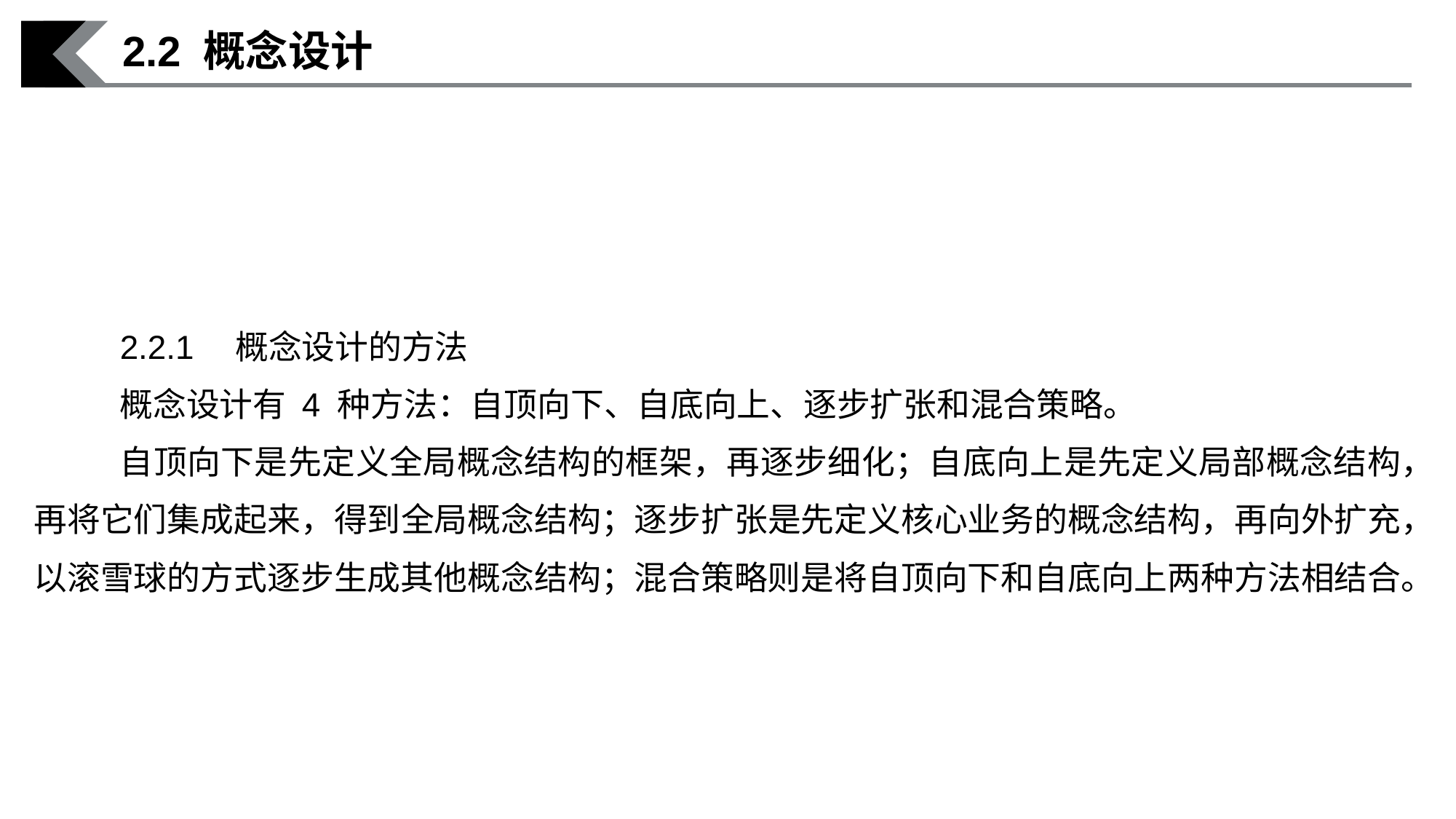

2.2 概念设计
2.2.1　概念设计的方法
概念设计有 4 种方法：自顶向下、自底向上、逐步扩张和混合策略。
自顶向下是先定义全局概念结构的框架，再逐步细化；自底向上是先定义局部概念结构，再将它们集成起来，得到全局概念结构；逐步扩张是先定义核心业务的概念结构，再向外扩充，以滚雪球的方式逐步生成其他概念结构；混合策略则是将自顶向下和自底向上两种方法相结合。